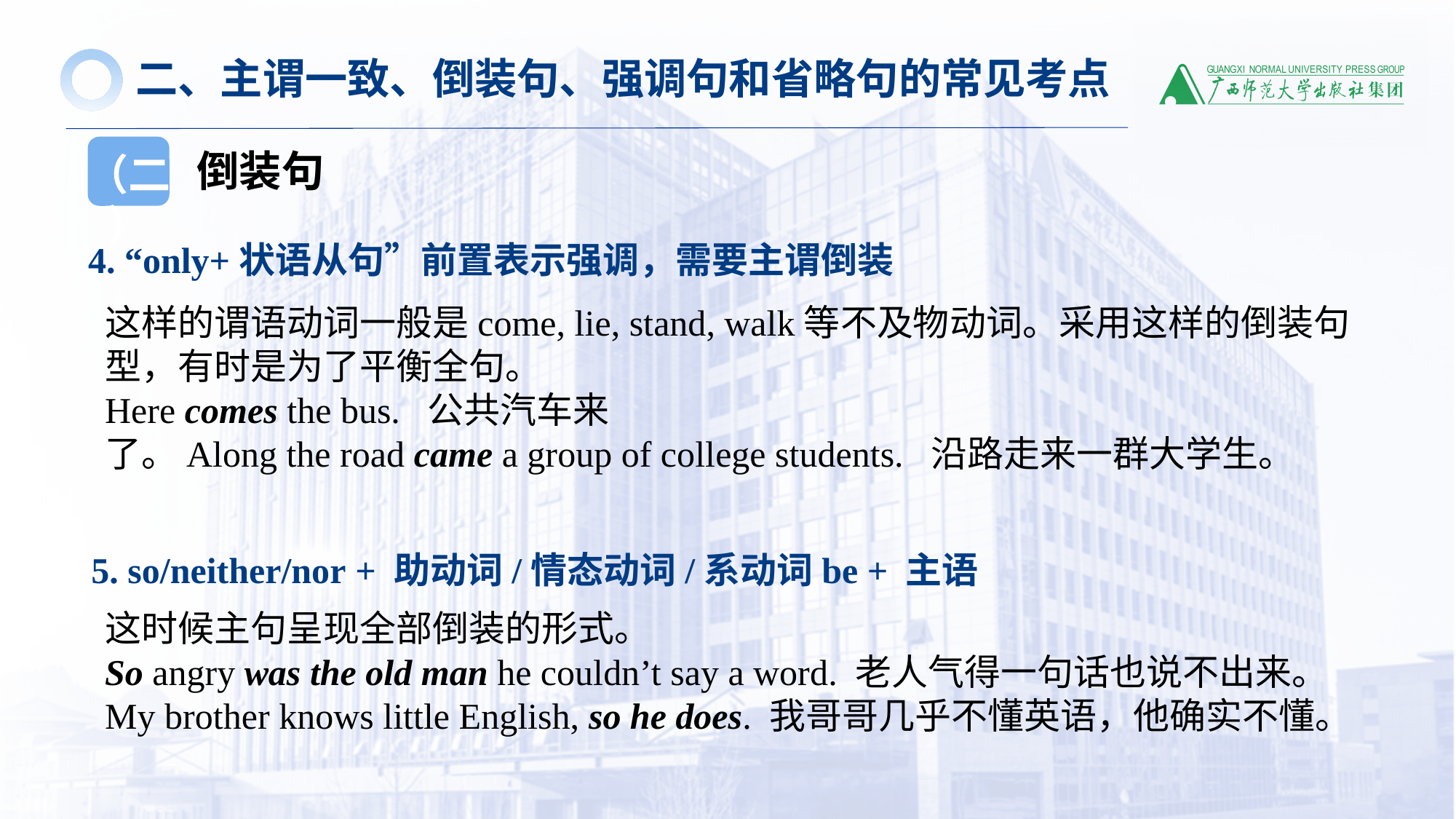

二、主谓一致、倒装句、强调句和省略句的常见考点

（二）
(二）倒装句

4. “only+状语从句”前置表示强调，需要主谓倒装
这样的谓语动词一般是come, lie, stand, walk等不及物动词。采用这样的倒装句型，有时是为了平衡全句。
Here comes the bus.  公共汽车来了。Along the road came a group of college students.  沿路走来一群大学生。

这时候主句呈现全部倒装的形式。
So angry was the old man he couldn’t say a word. 老人气得一句话也说不出来。
My brother knows little English, so he does. 我哥哥几乎不懂英语，他确实不懂。
5. so/neither/nor + 助动词/情态动词/系动词be + 主语